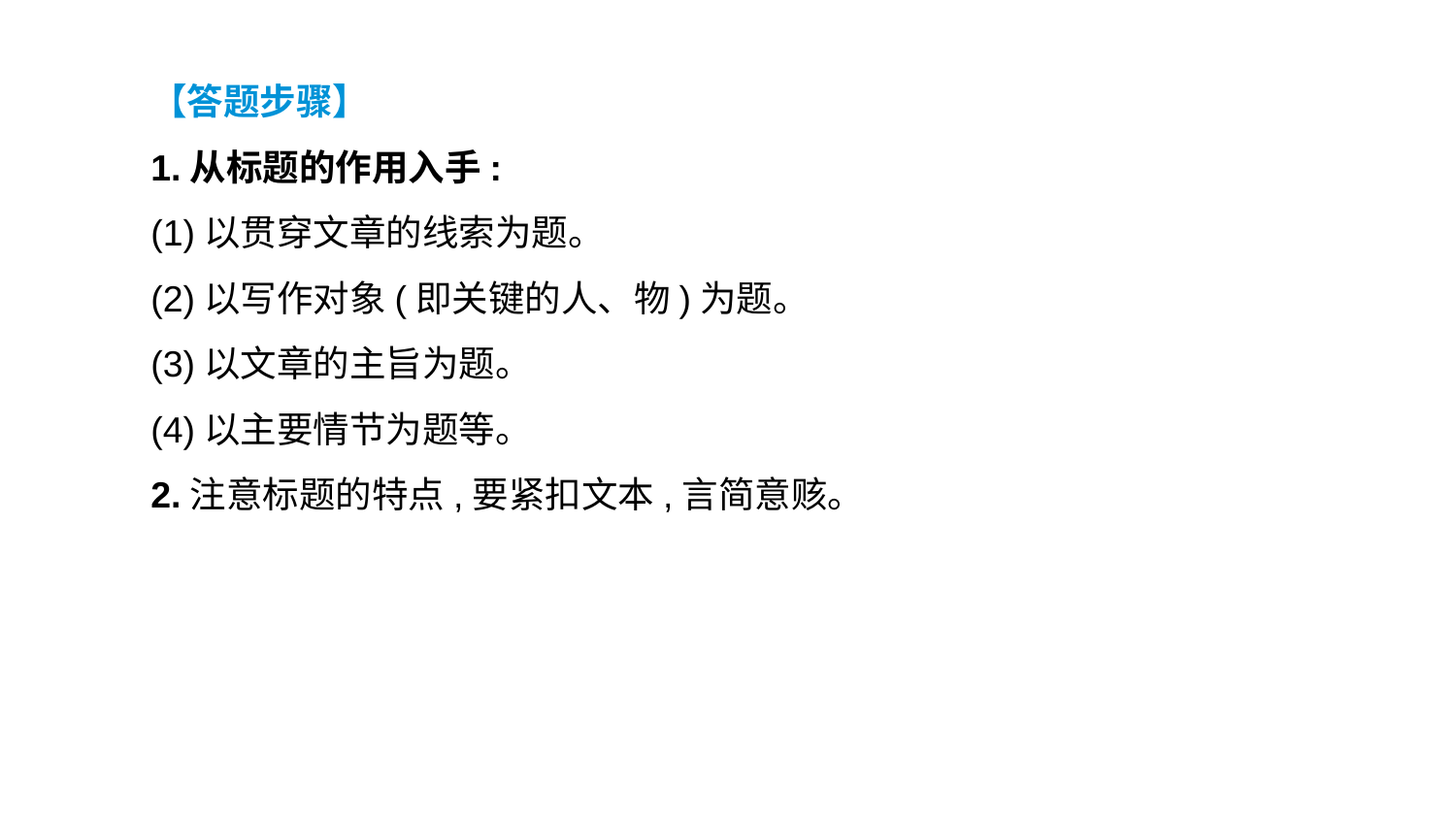

【答题步骤】
1.从标题的作用入手:
(1)以贯穿文章的线索为题。
(2)以写作对象(即关键的人、物)为题。
(3)以文章的主旨为题。
(4)以主要情节为题等。
2.注意标题的特点,要紧扣文本,言简意赅。